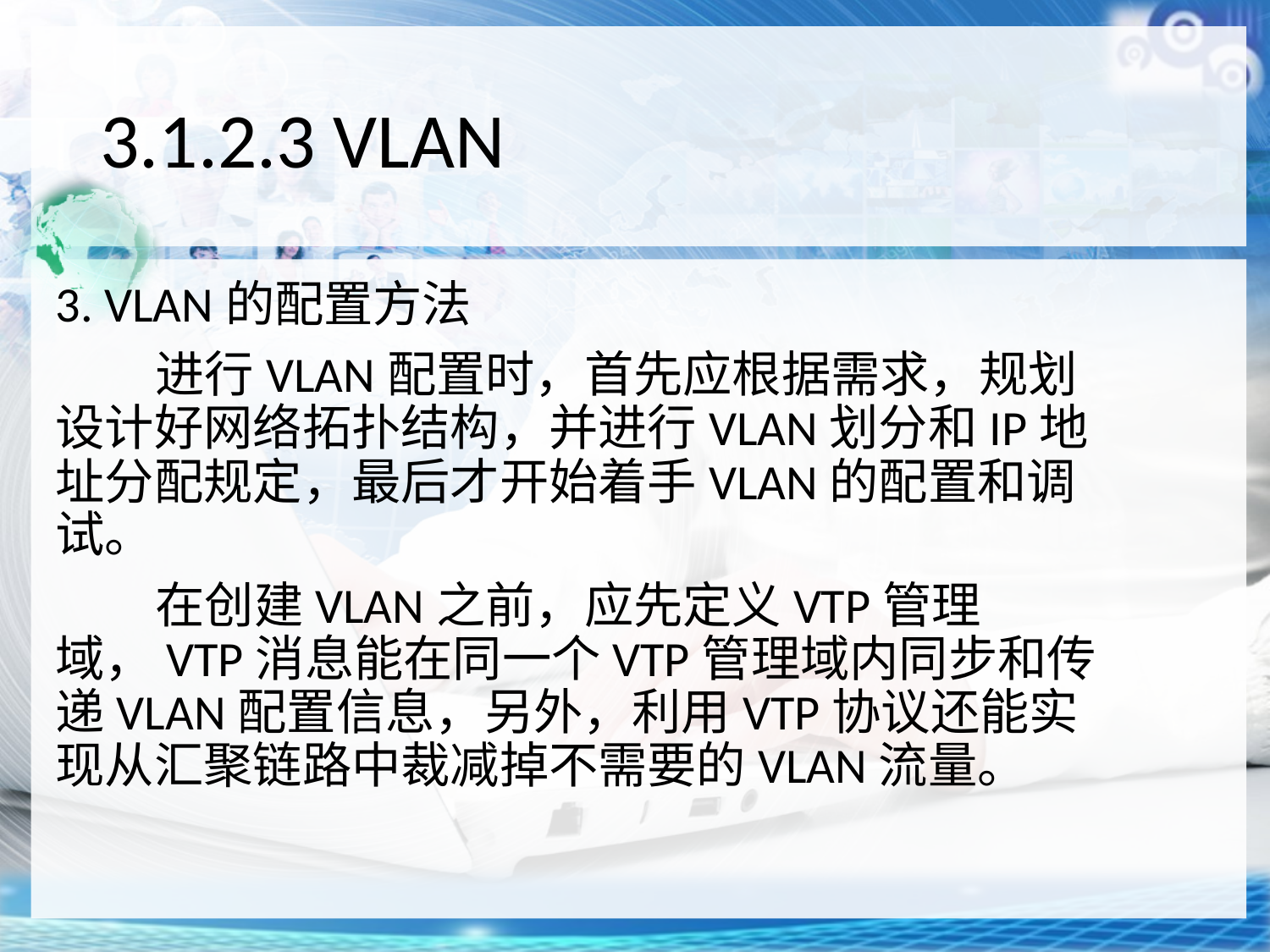

# 3.1.2.3 VLAN
3. VLAN的配置方法
        进行VLAN配置时，首先应根据需求，规划设计好网络拓扑结构，并进行VLAN划分和IP地址分配规定，最后才开始着手VLAN的配置和调试。
        在创建VLAN之前，应先定义VTP管理域，VTP消息能在同一个VTP管理域内同步和传递VLAN配置信息，另外，利用VTP协议还能实现从汇聚链路中裁减掉不需要的VLAN流量。